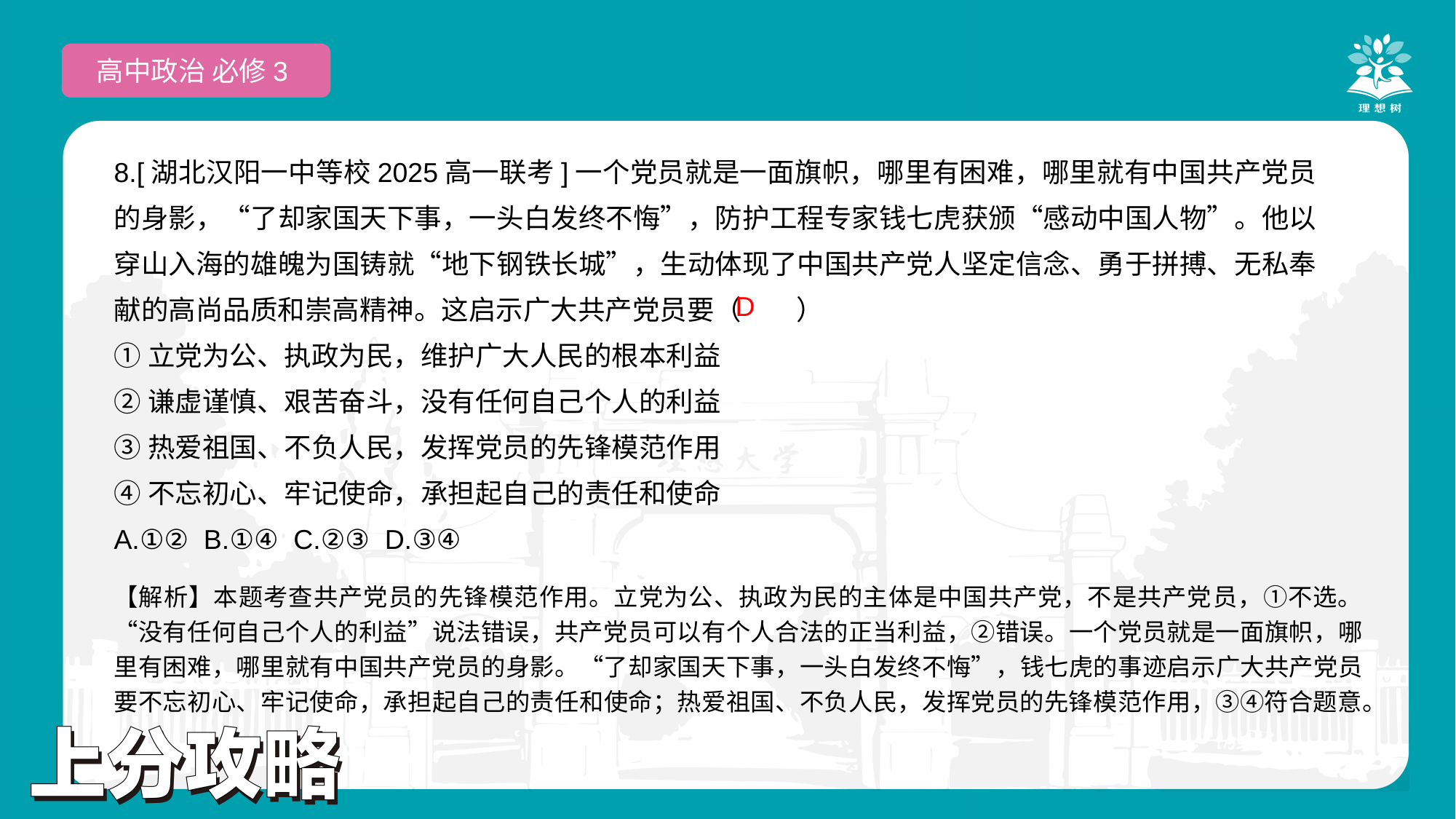

高中政治 必修3
8.[湖北汉阳一中等校2025高一联考]一个党员就是一面旗帜，哪里有困难，哪里就有中国共产党员的身影，“了却家国天下事，一头白发终不悔”，防护工程专家钱七虎获颁“感动中国人物”。他以穿山入海的雄魄为国铸就“地下钢铁长城”，生动体现了中国共产党人坚定信念、勇于拼搏、无私奉献的高尚品质和崇高精神。这启示广大共产党员要（　　）
①立党为公、执政为民，维护广大人民的根本利益
②谦虚谨慎、艰苦奋斗，没有任何自己个人的利益
③热爱祖国、不负人民，发挥党员的先锋模范作用
④不忘初心、牢记使命，承担起自己的责任和使命
A.①②  B.①④  C.②③  D.③④
D
【解析】本题考查共产党员的先锋模范作用。立党为公、执政为民的主体是中国共产党，不是共产党员，①不选。“没有任何自己个人的利益”说法错误，共产党员可以有个人合法的正当利益，②错误。一个党员就是一面旗帜，哪里有困难，哪里就有中国共产党员的身影。“了却家国天下事，一头白发终不悔”，钱七虎的事迹启示广大共产党员要不忘初心、牢记使命，承担起自己的责任和使命；热爱祖国、不负人民，发挥党员的先锋模范作用，③④符合题意。